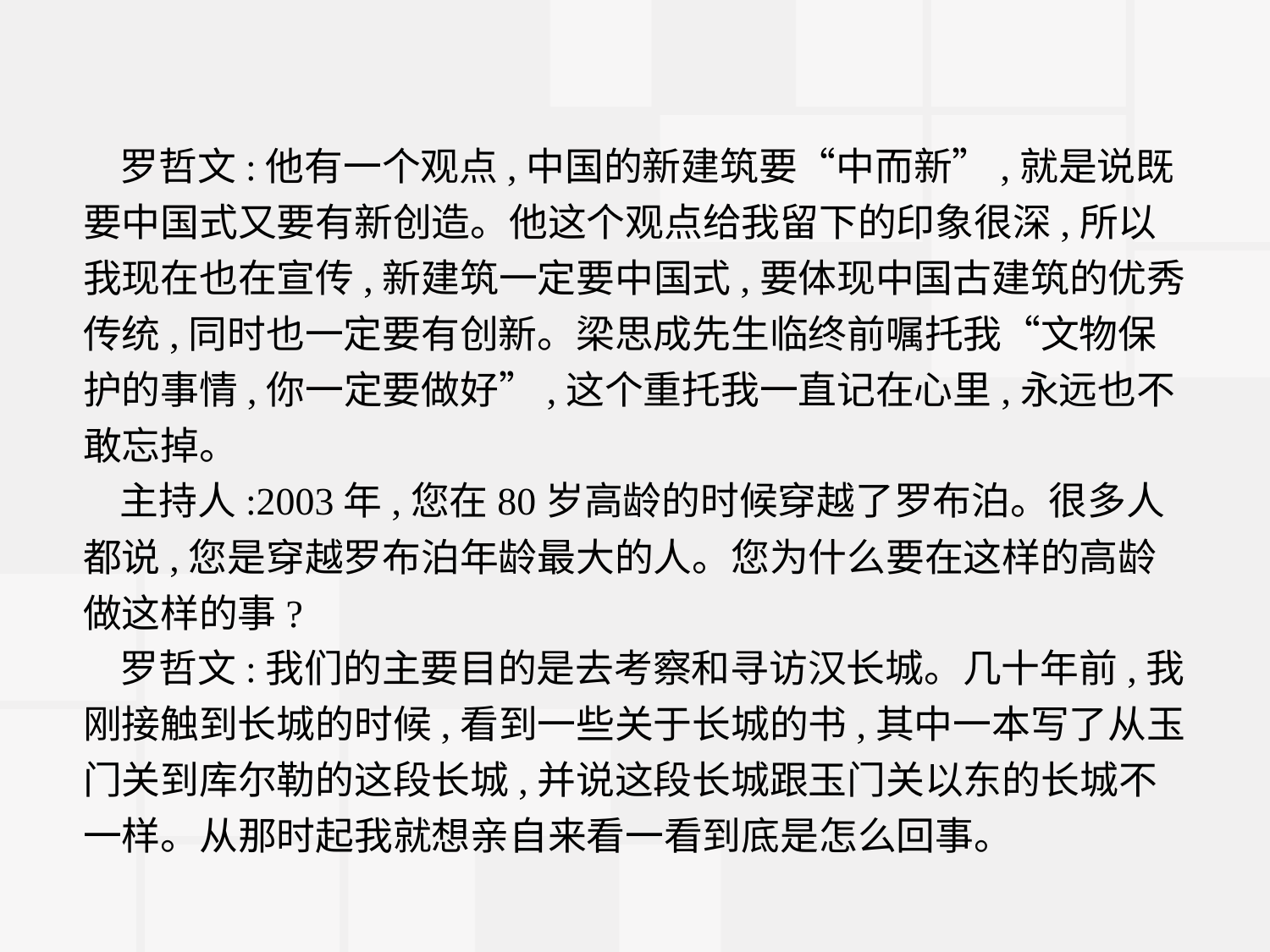

罗哲文:他有一个观点,中国的新建筑要“中而新”,就是说既要中国式又要有新创造。他这个观点给我留下的印象很深,所以我现在也在宣传,新建筑一定要中国式,要体现中国古建筑的优秀传统,同时也一定要有创新。梁思成先生临终前嘱托我“文物保护的事情,你一定要做好”,这个重托我一直记在心里,永远也不敢忘掉。
主持人:2003年,您在80岁高龄的时候穿越了罗布泊。很多人都说,您是穿越罗布泊年龄最大的人。您为什么要在这样的高龄做这样的事?
罗哲文:我们的主要目的是去考察和寻访汉长城。几十年前,我刚接触到长城的时候,看到一些关于长城的书,其中一本写了从玉门关到库尔勒的这段长城,并说这段长城跟玉门关以东的长城不一样。从那时起我就想亲自来看一看到底是怎么回事。